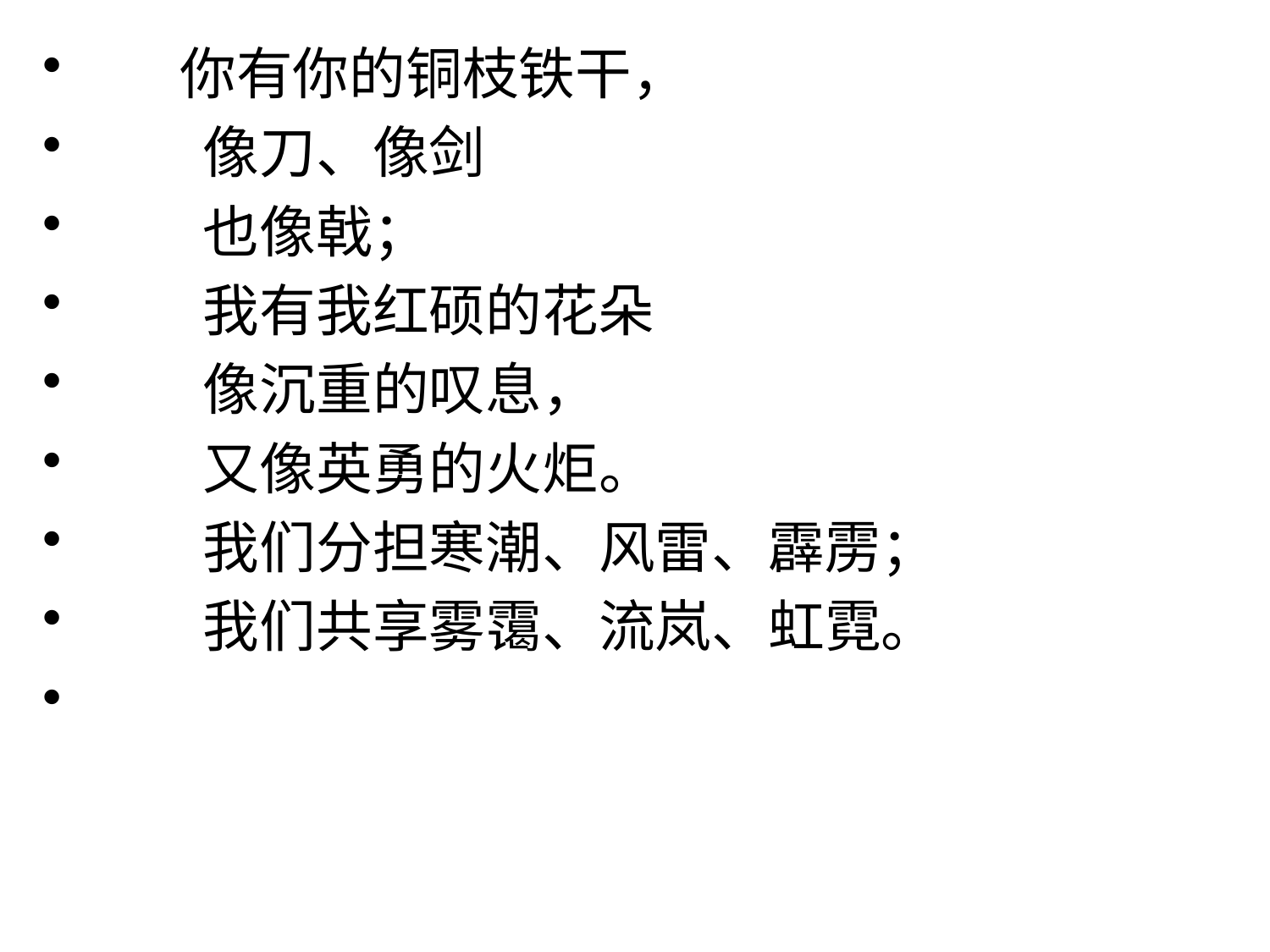

你有你的铜枝铁干，
　　像刀、像剑
　　也像戟；
　　我有我红硕的花朵
　　像沉重的叹息，
　　又像英勇的火炬。
　　我们分担寒潮、风雷、霹雳；
　　我们共享雾霭、流岚、虹霓。